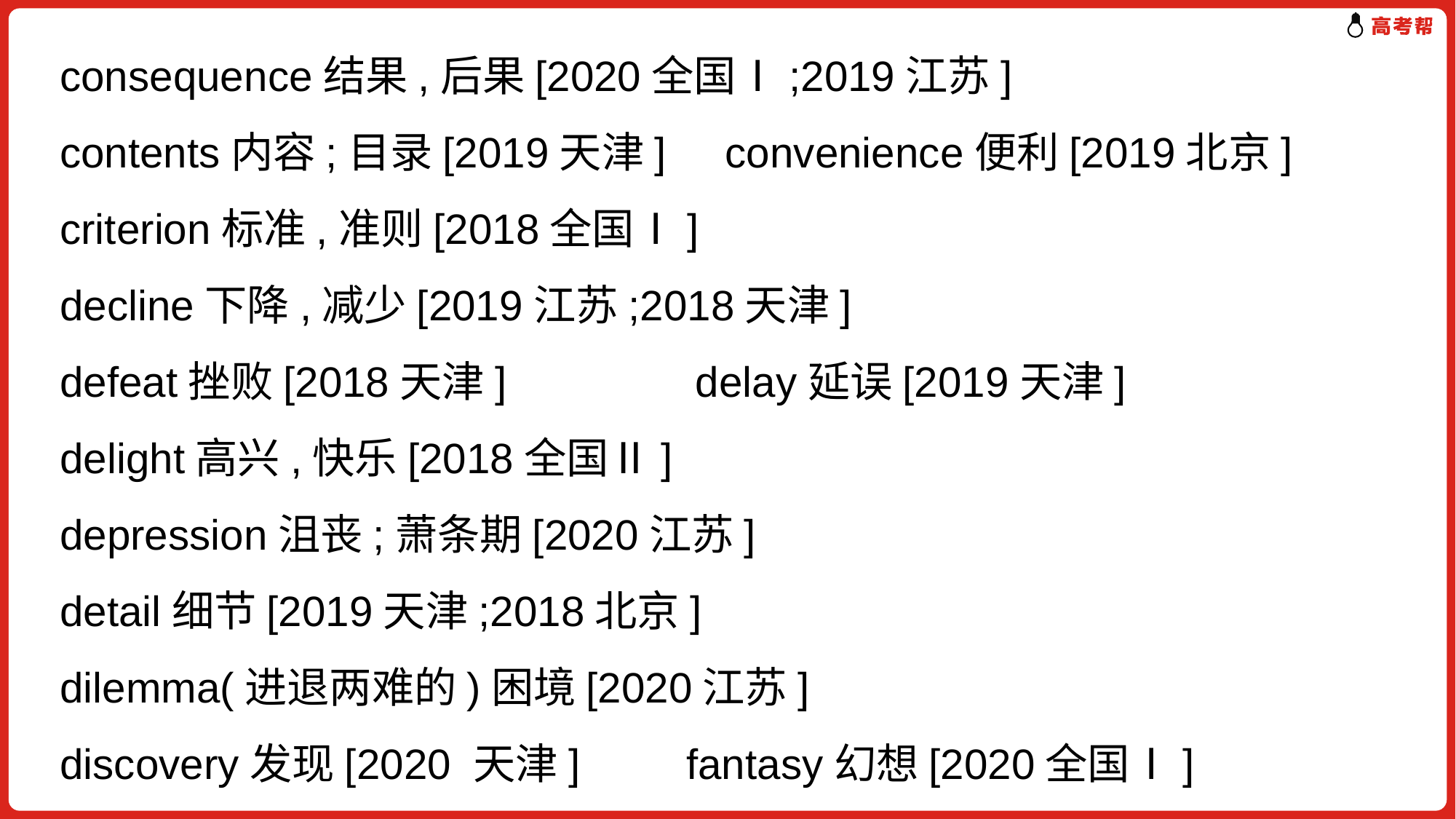

consequence结果,后果[2020全国Ⅰ;2019江苏]
contents内容;目录[2019天津]     convenience便利[2019北京]
criterion标准,准则[2018全国Ⅰ]
decline下降,减少[2019江苏;2018天津]
defeat挫败[2018天津]                delay延误[2019天津]
delight高兴,快乐[2018全国Ⅱ]
depression沮丧;萧条期[2020江苏]
detail细节[2019天津;2018北京]
dilemma(进退两难的)困境[2020江苏]
discovery发现[2020 天津]         fantasy幻想[2020全国Ⅰ]